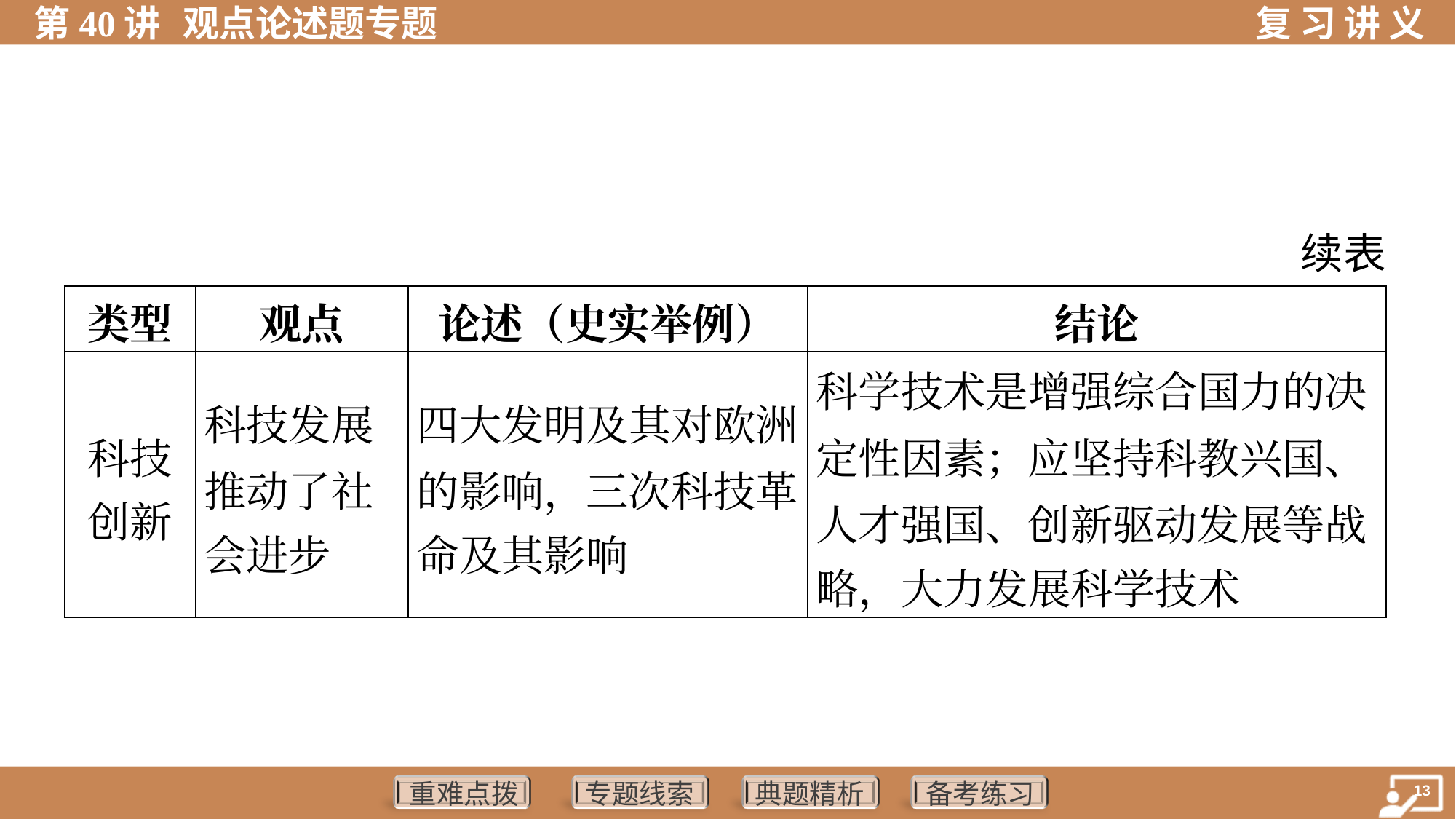

续表
| 类型 | 观点 | 论述（史实举例） | 结论 |
| --- | --- | --- | --- |
| 科技 创新 | 科技发展 推动了社 会进步 | 四大发明及其对欧洲 的影响，三次科技革 命及其影响 | 科学技术是增强综合国力的决 定性因素；应坚持科教兴国、 人才强国、创新驱动发展等战 略，大力发展科学技术 |